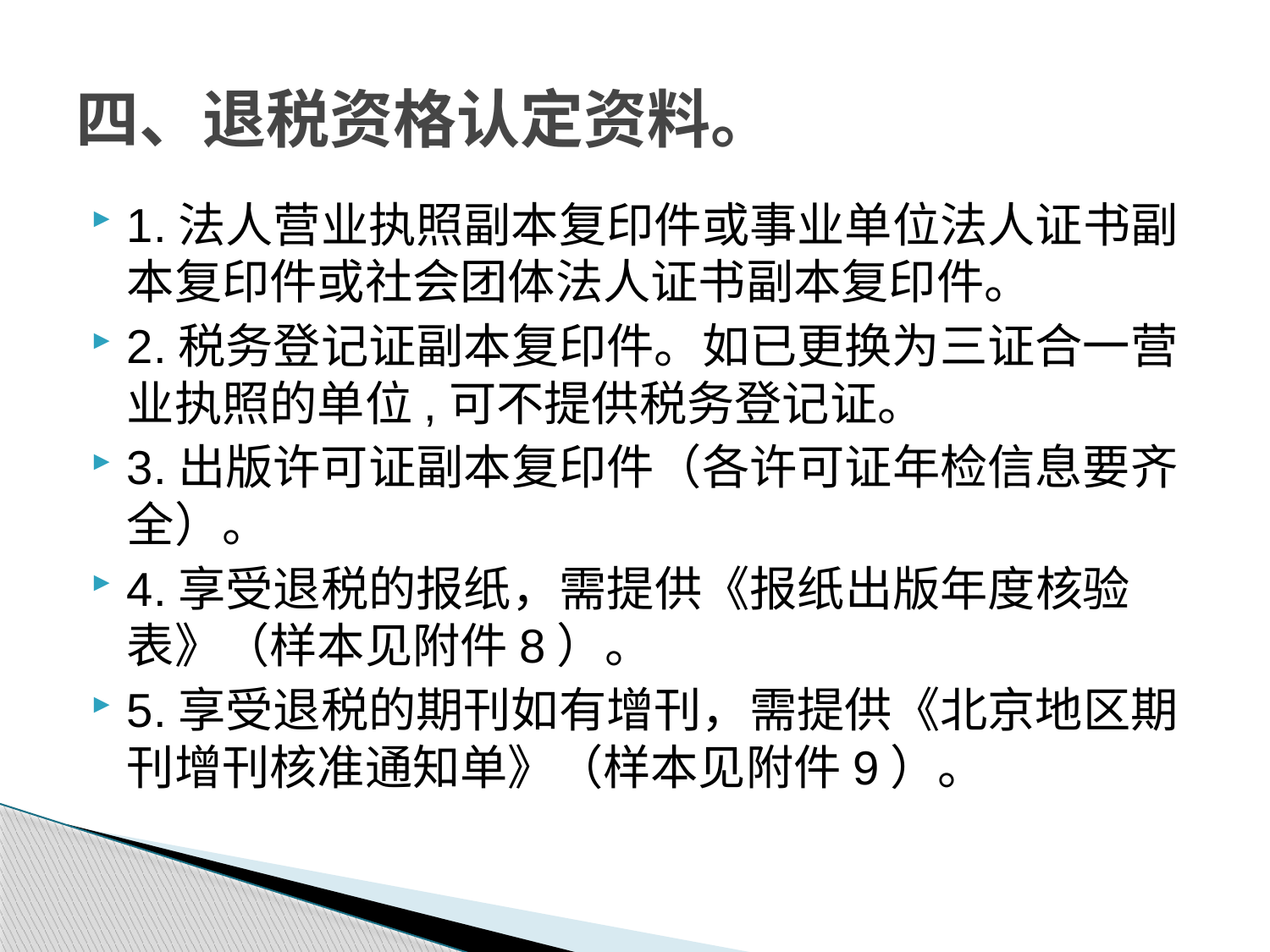

# 四、退税资格认定资料。
1.法人营业执照副本复印件或事业单位法人证书副本复印件或社会团体法人证书副本复印件。
2.税务登记证副本复印件。如已更换为三证合一营业执照的单位,可不提供税务登记证。
3.出版许可证副本复印件（各许可证年检信息要齐全）。
4.享受退税的报纸，需提供《报纸出版年度核验表》（样本见附件8）。
5.享受退税的期刊如有增刊，需提供《北京地区期刊增刊核准通知单》（样本见附件9）。